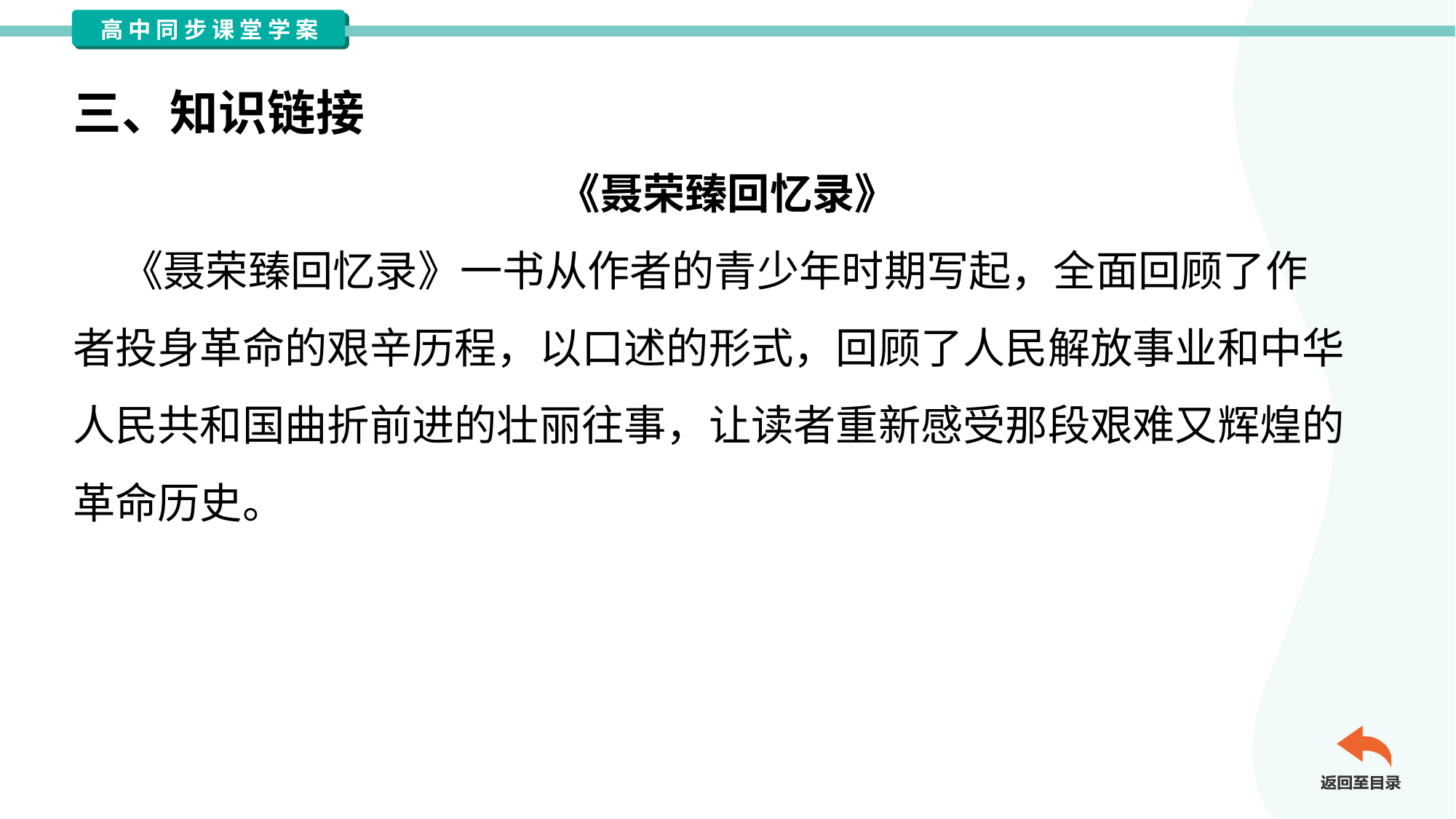

三、知识链接
《聂荣臻回忆录》
    《聂荣臻回忆录》一书从作者的青少年时期写起，全面回顾了作
者投身革命的艰辛历程，以口述的形式，回顾了人民解放事业和中华
人民共和国曲折前进的壮丽往事，让读者重新感受那段艰难又辉煌的
革命历史。